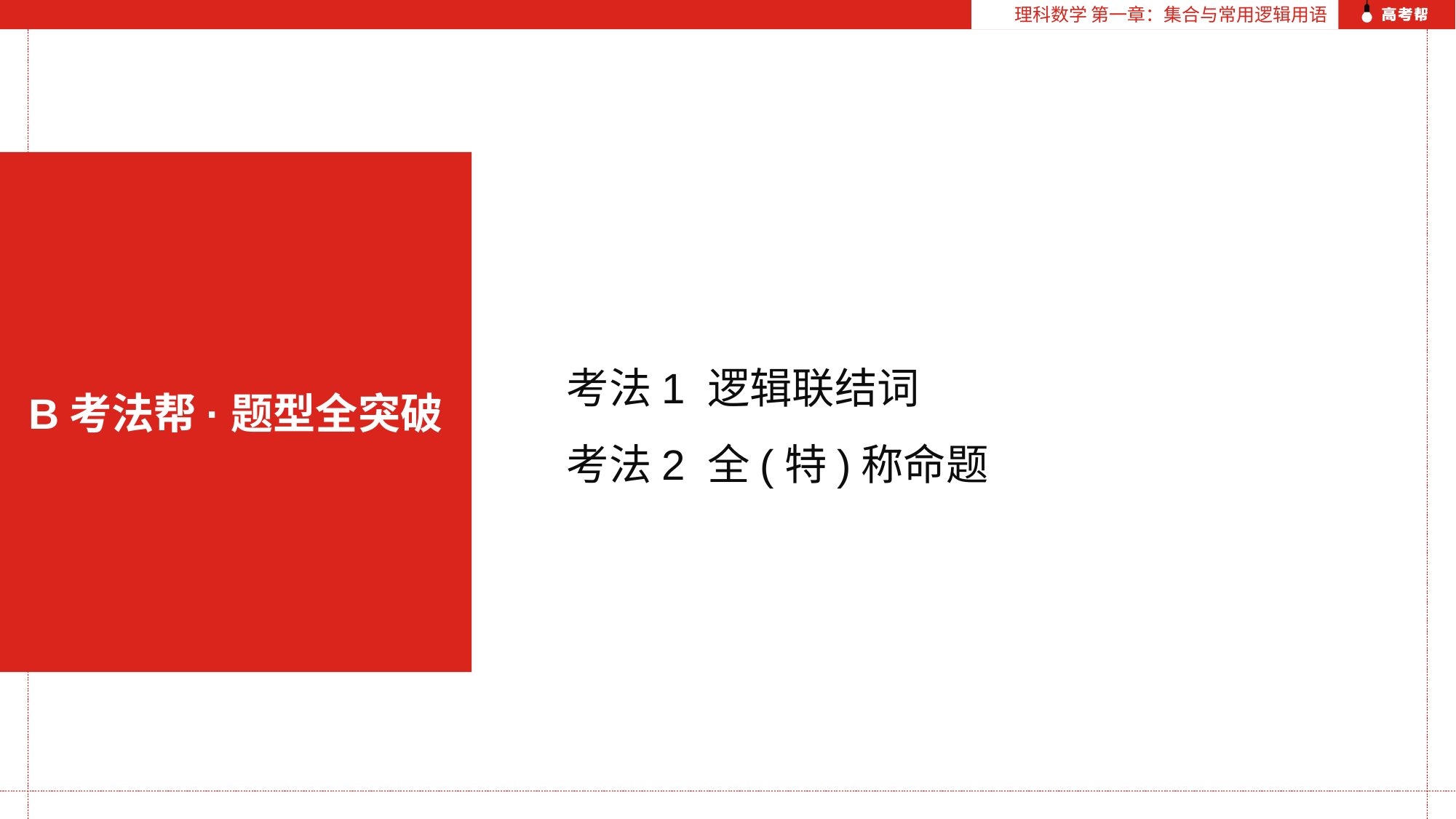

理科数学 第一章：集合与常用逻辑用语
考法1 逻辑联结词
考法2 全(特)称命题
B考法帮·题型全突破